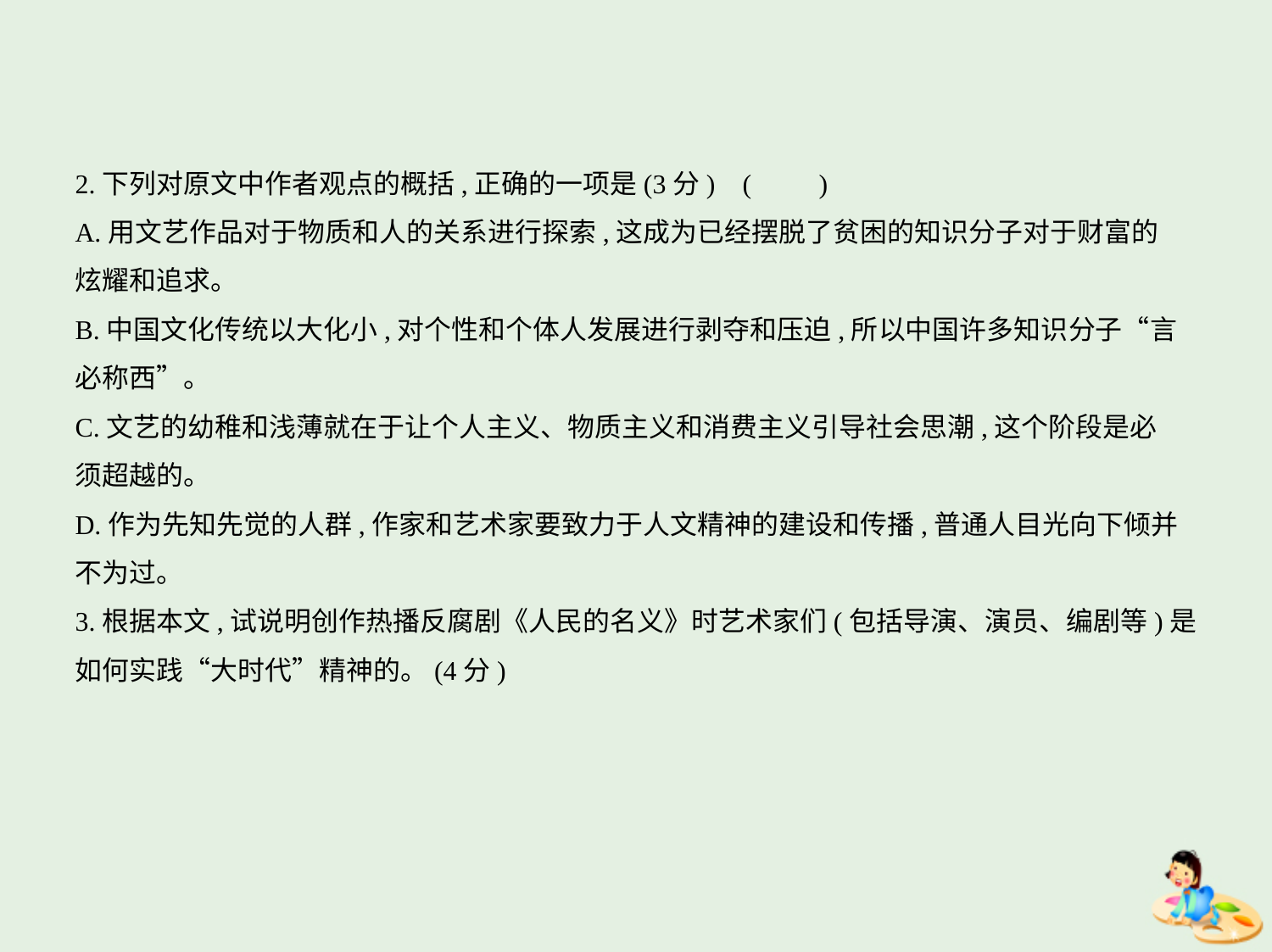

2.下列对原文中作者观点的概括,正确的一项是(3分) (　　)
A.用文艺作品对于物质和人的关系进行探索,这成为已经摆脱了贫困的知识分子对于财富的
炫耀和追求。
B.中国文化传统以大化小,对个性和个体人发展进行剥夺和压迫,所以中国许多知识分子“言
必称西”。
C.文艺的幼稚和浅薄就在于让个人主义、物质主义和消费主义引导社会思潮,这个阶段是必
须超越的。
D.作为先知先觉的人群,作家和艺术家要致力于人文精神的建设和传播,普通人目光向下倾并
不为过。
3.根据本文,试说明创作热播反腐剧《人民的名义》时艺术家们(包括导演、演员、编剧等)是
如何实践“大时代”精神的。(4分)